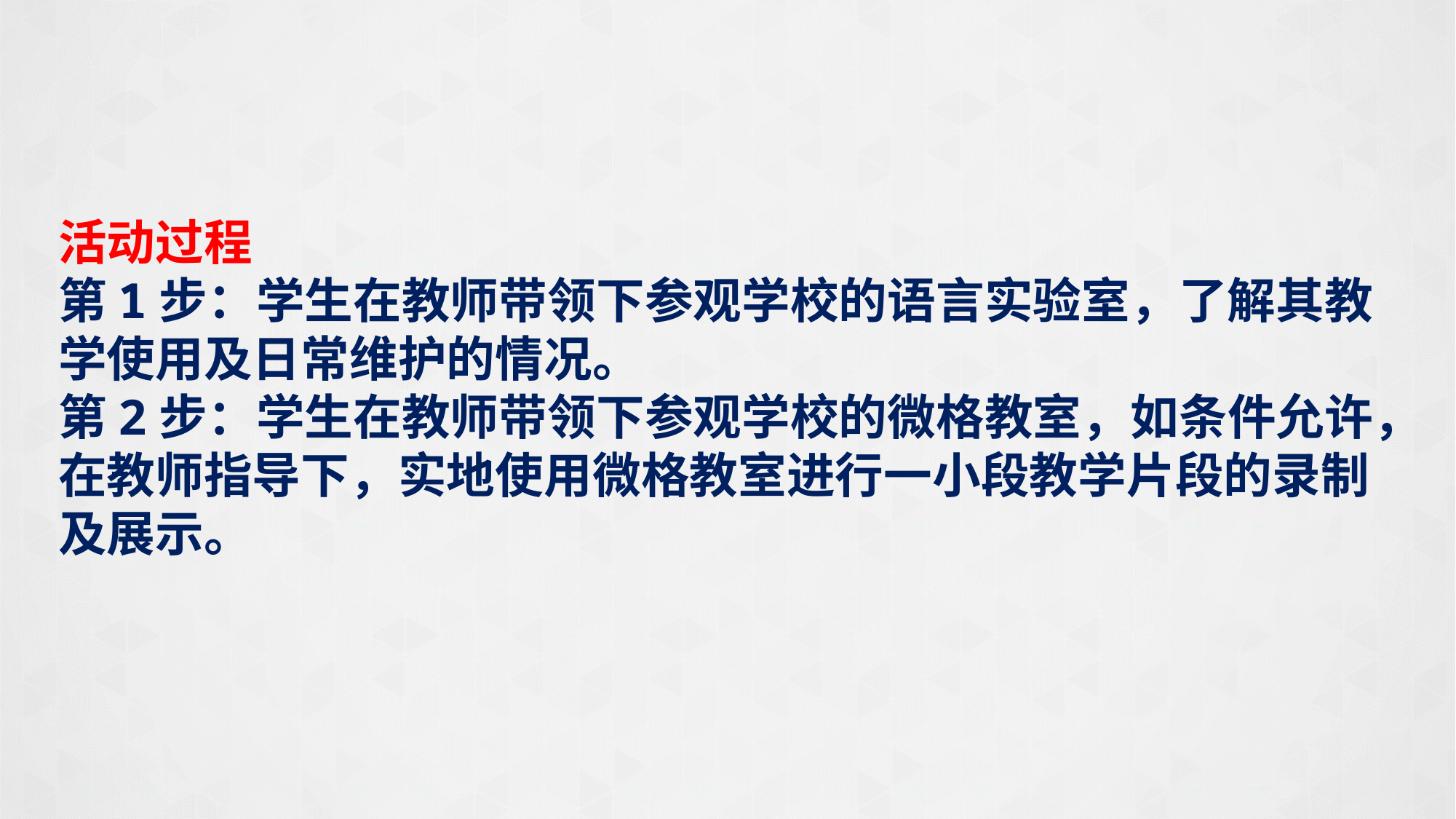

活动过程
第1步：学生在教师带领下参观学校的语言实验室，了解其教学使用及日常维护的情况。
第2步：学生在教师带领下参观学校的微格教室，如条件允许，在教师指导下，实地使用微格教室进行一小段教学片段的录制及展示。